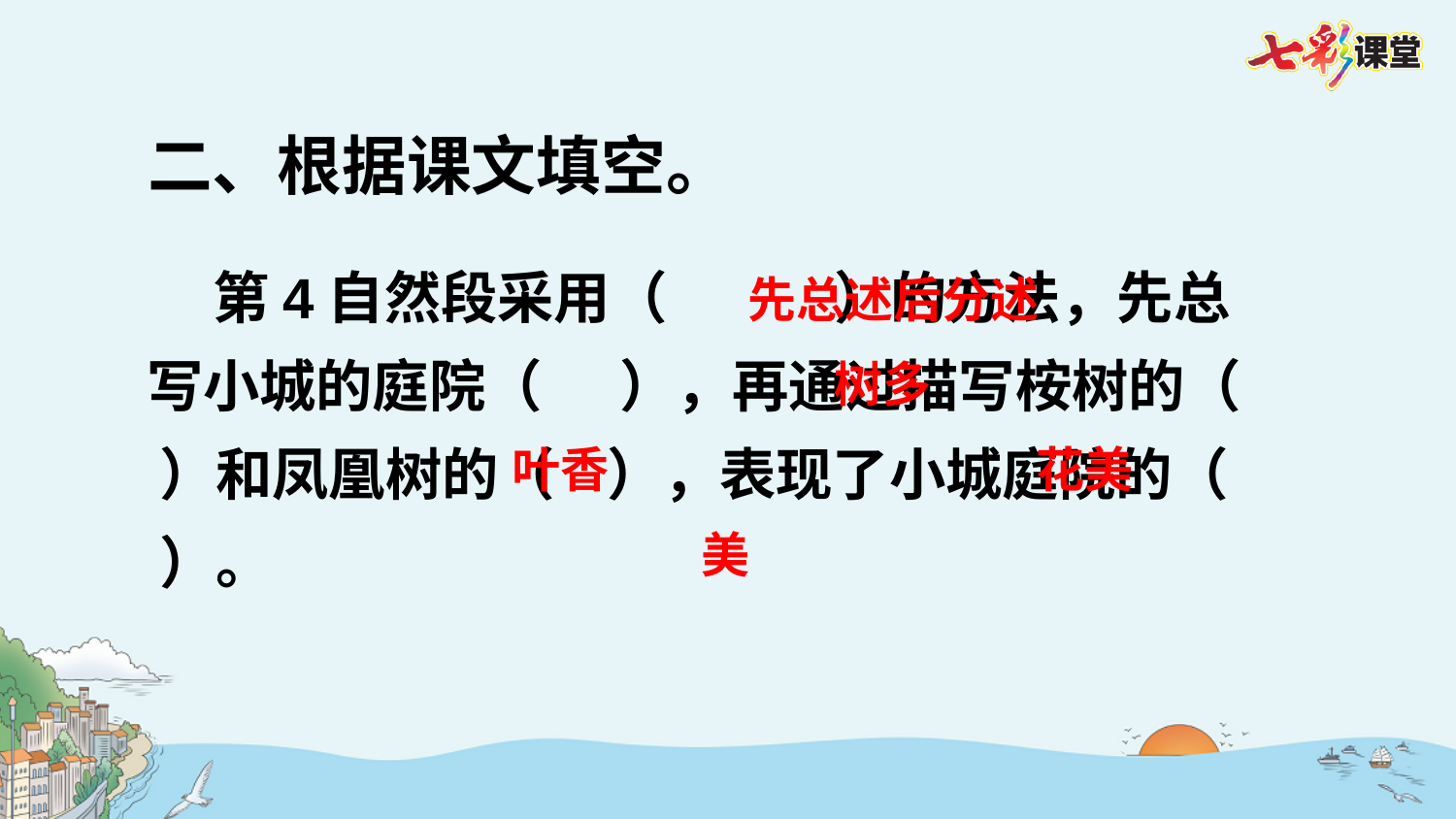

二、根据课文填空。
     第4自然段采用（             ）的方法，先总写小城的庭院（      ），再通过描写桉树的（    ）和凤凰树的（    ），表现了小城庭院的（   ）。
先总述后分述

树多
花美
叶香
美